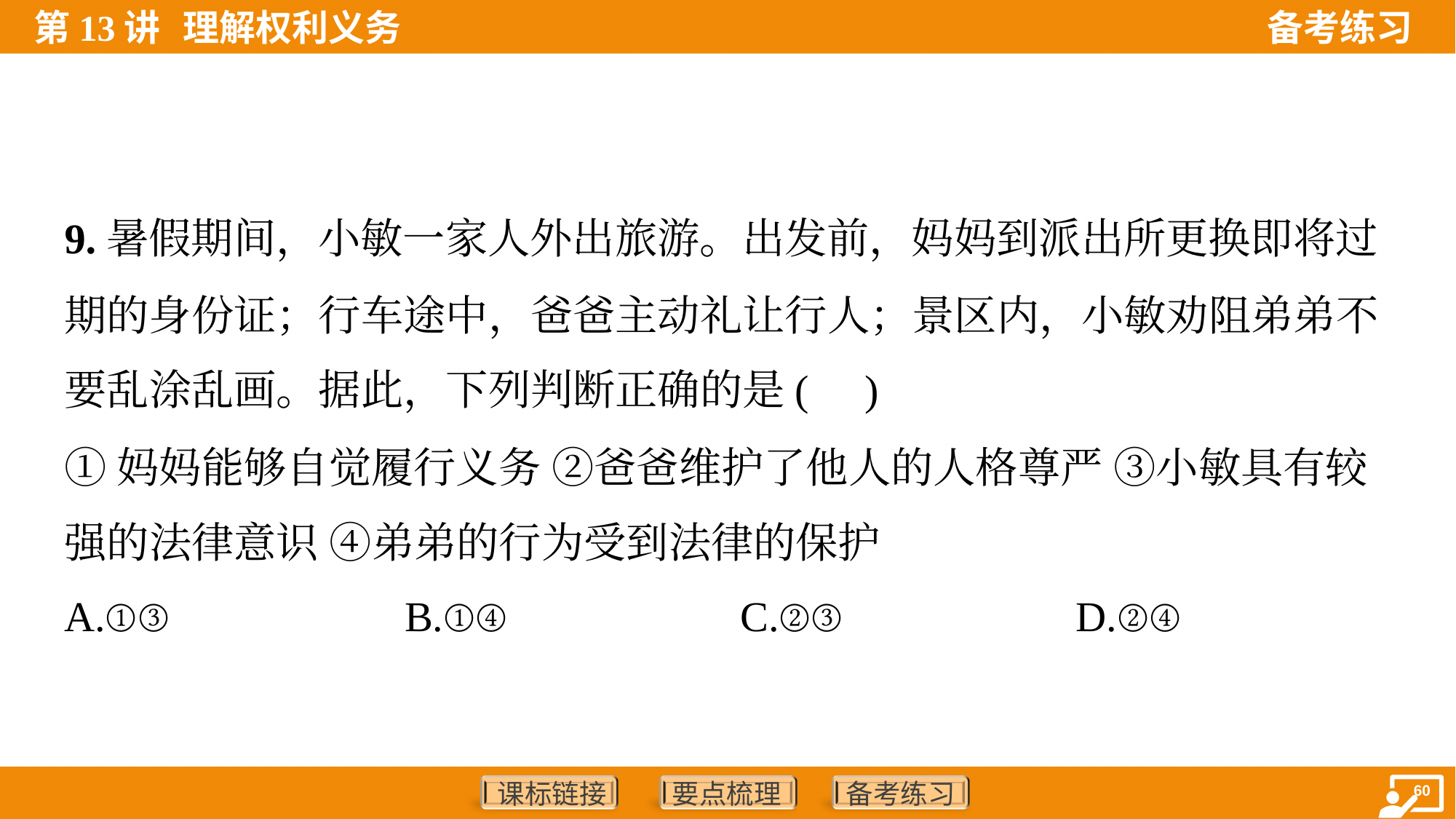

9.暑假期间，小敏一家人外出旅游。出发前，妈妈到派出所更换即将过
期的身份证；行车途中，爸爸主动礼让行人；景区内，小敏劝阻弟弟不
要乱涂乱画。据此，下列判断正确的是(     )
①妈妈能够自觉履行义务 ②爸爸维护了他人的人格尊严 ③小敏具有较
强的法律意识 ④弟弟的行为受到法律的保护
A.①③	B.①④	C.②③	D.②④